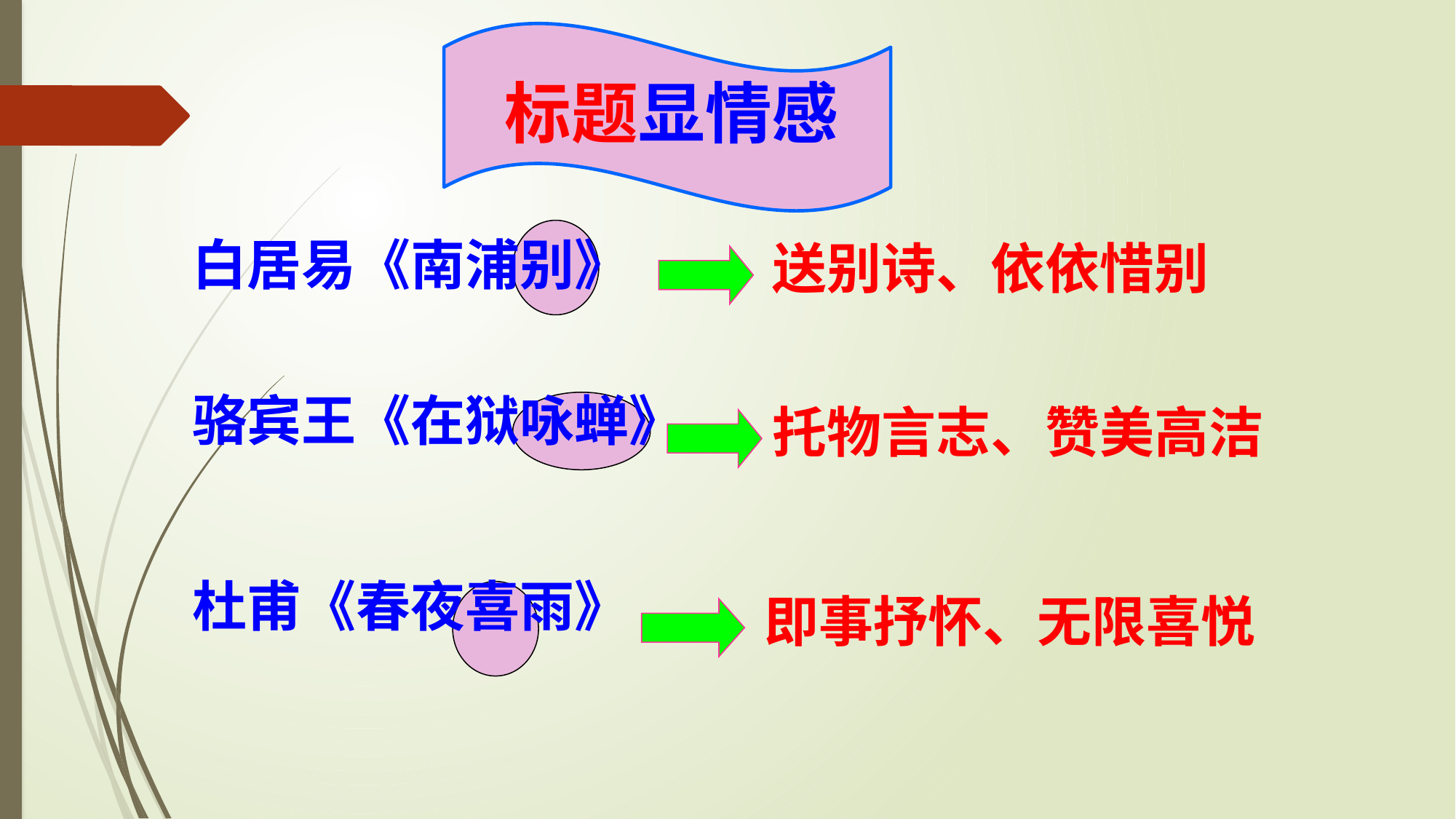

标题显情感

送别诗、依依惜别
白居易《南浦别》

骆宾王《在狱咏蝉》

杜甫《春夜喜雨》

托物言志、赞美高洁

即事抒怀、无限喜悦